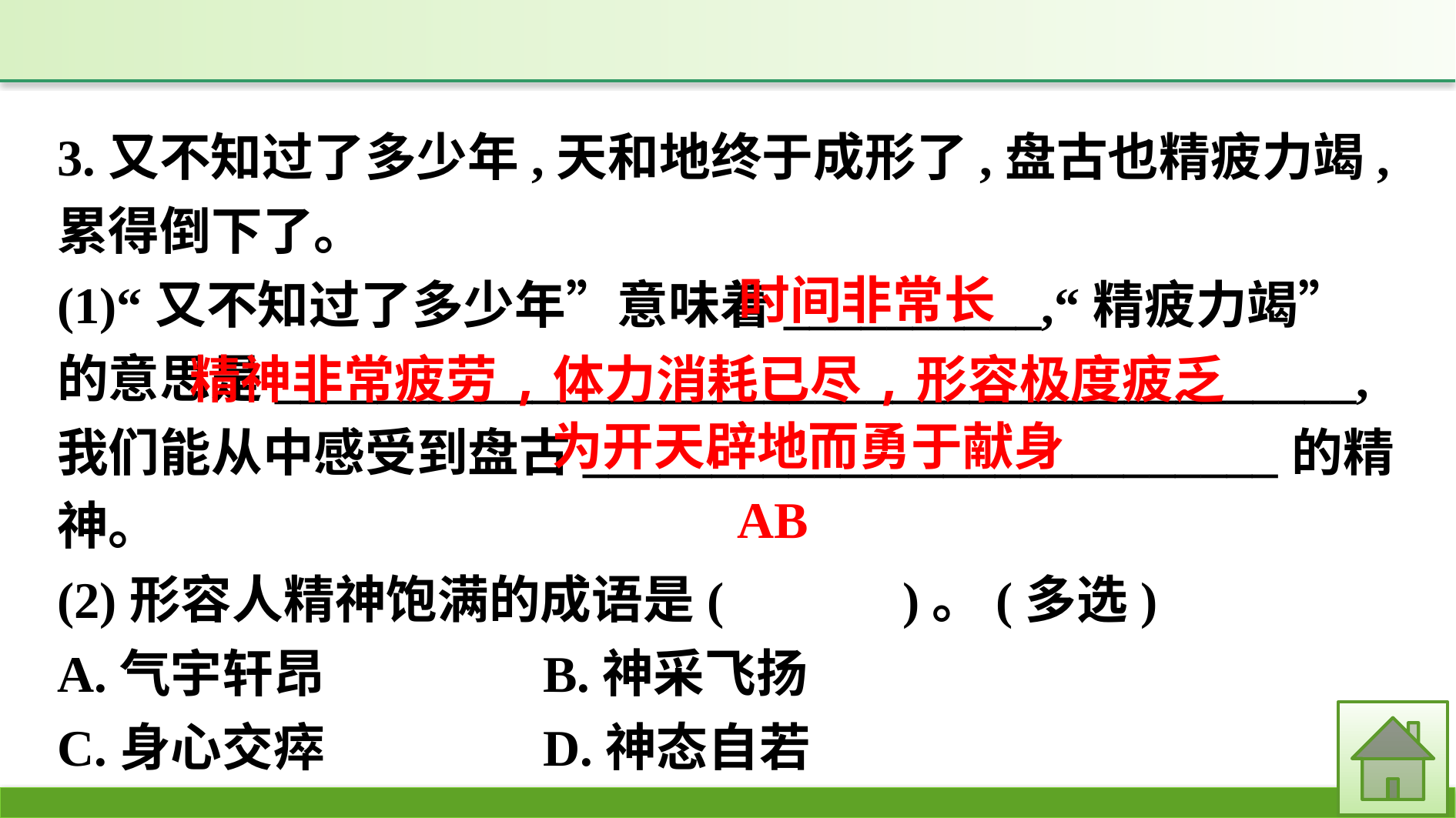

3.又不知过了多少年,天和地终于成形了,盘古也精疲力竭,累得倒下了。
(1)“又不知过了多少年”意味着__________,“精疲力竭”的意思是__________________________________________,我们能从中感受到盘古___________________________的精神。
(2)形容人精神饱满的成语是(　　　)。(多选)
A.气宇轩昂　　　　B.神采飞扬
C.身心交瘁　　　　D.神态自若
时间非常长
精神非常疲劳,体力消耗已尽,形容极度疲乏
为开天辟地而勇于献身
AB